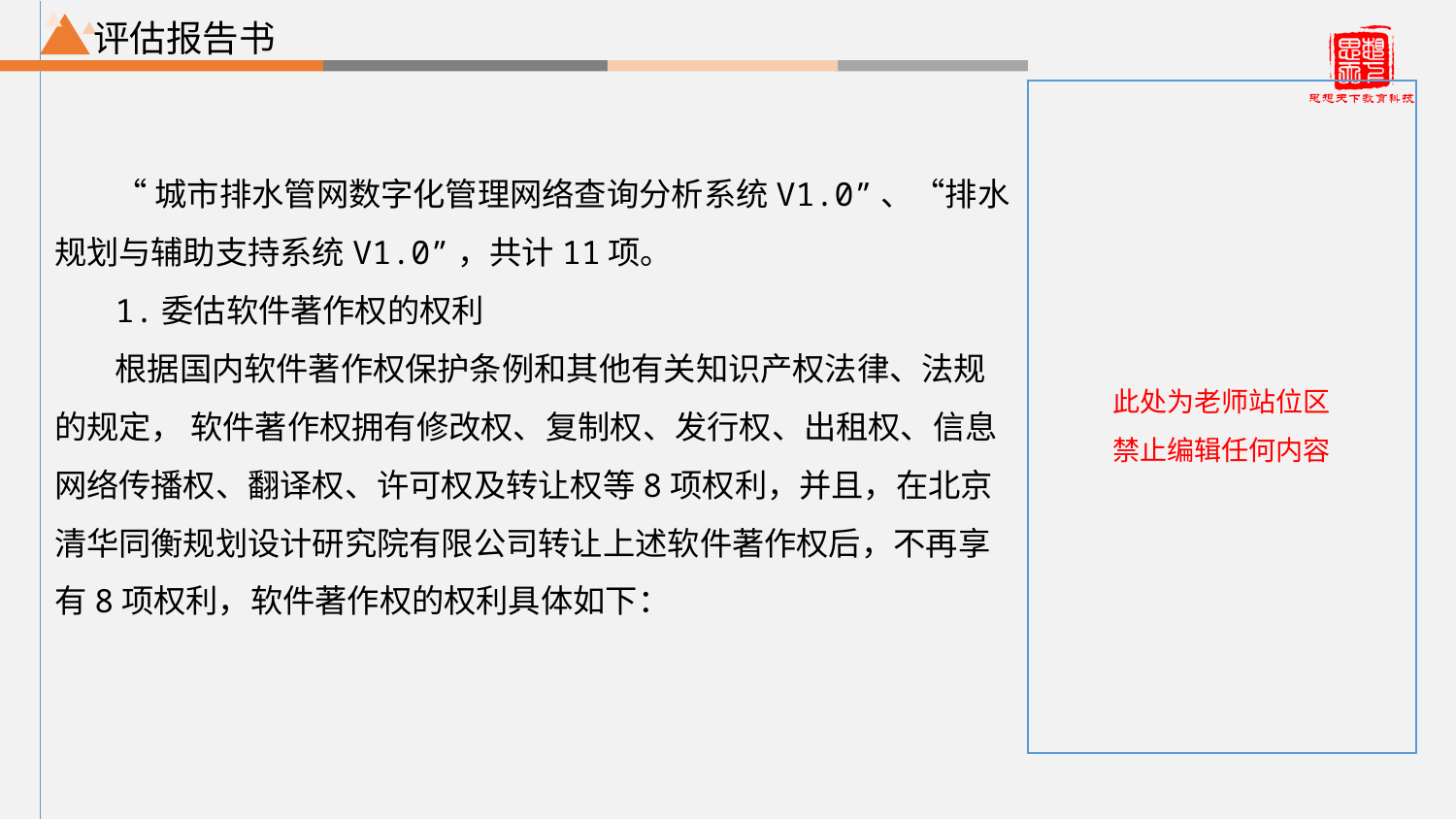

评估报告书
“城市排水管网数字化管理网络查询分析系统V1.0”、“排水规划与辅助支持系统V1.0”，共计11项。
1.委估软件著作权的权利
根据国内软件著作权保护条例和其他有关知识产权法律、法规的规定， 软件著作权拥有修改权、复制权、发行权、出租权、信息网络传播权、翻译权、许可权及转让权等8项权利，并且，在北京清华同衡规划设计研究院有限公司转让上述软件著作权后，不再享有8项权利，软件著作权的权利具体如下：
128